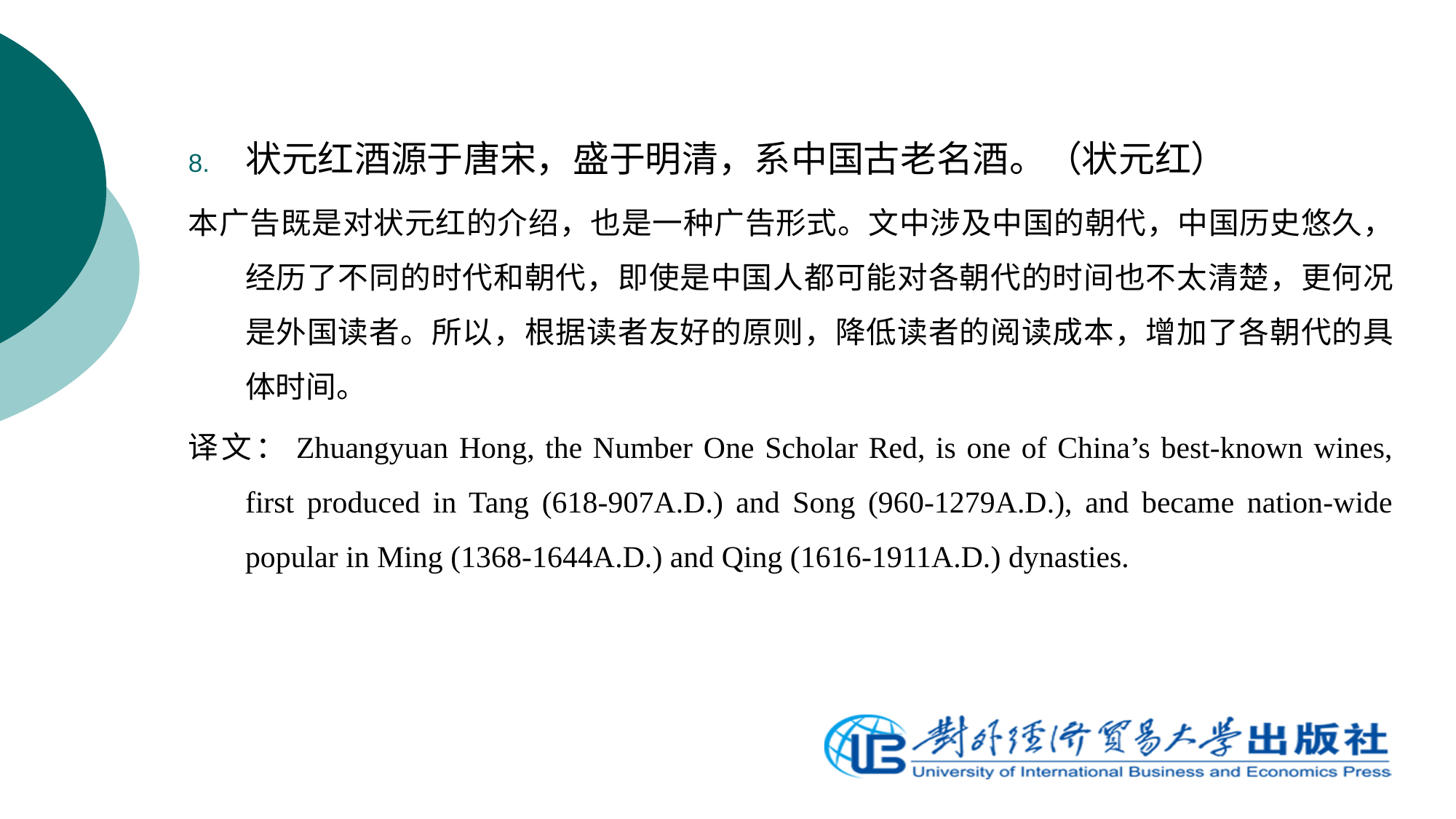

状元红酒源于唐宋，盛于明清，系中国古老名酒。（状元红）
本广告既是对状元红的介绍，也是一种广告形式。文中涉及中国的朝代，中国历史悠久，经历了不同的时代和朝代，即使是中国人都可能对各朝代的时间也不太清楚，更何况是外国读者。所以，根据读者友好的原则，降低读者的阅读成本，增加了各朝代的具体时间。
译文：Zhuangyuan Hong, the Number One Scholar Red, is one of China’s best-known wines, first produced in Tang (618-907A.D.) and Song (960-1279A.D.), and became nation-wide popular in Ming (1368-1644A.D.) and Qing (1616-1911A.D.) dynasties.